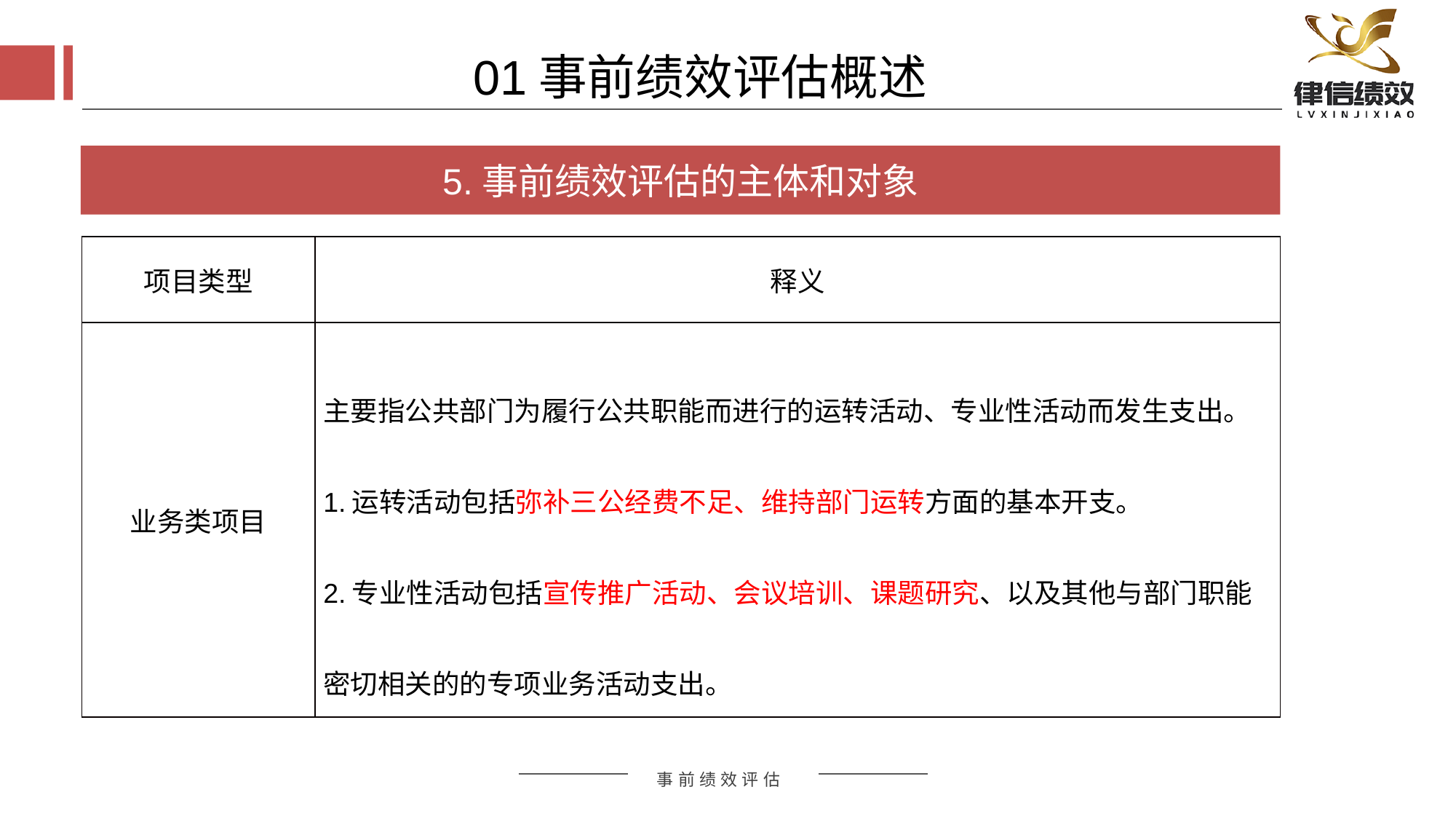

01事前绩效评估概述
5.事前绩效评估的主体和对象
| 项目类型 | 释义 |
| --- | --- |
| 业务类项目 | 主要指公共部门为履行公共职能而进行的运转活动、专业性活动而发生支出。 1.运转活动包括弥补三公经费不足、维持部门运转方面的基本开支。 2.专业性活动包括宣传推广活动、会议培训、课题研究、以及其他与部门职能密切相关的的专项业务活动支出。 |